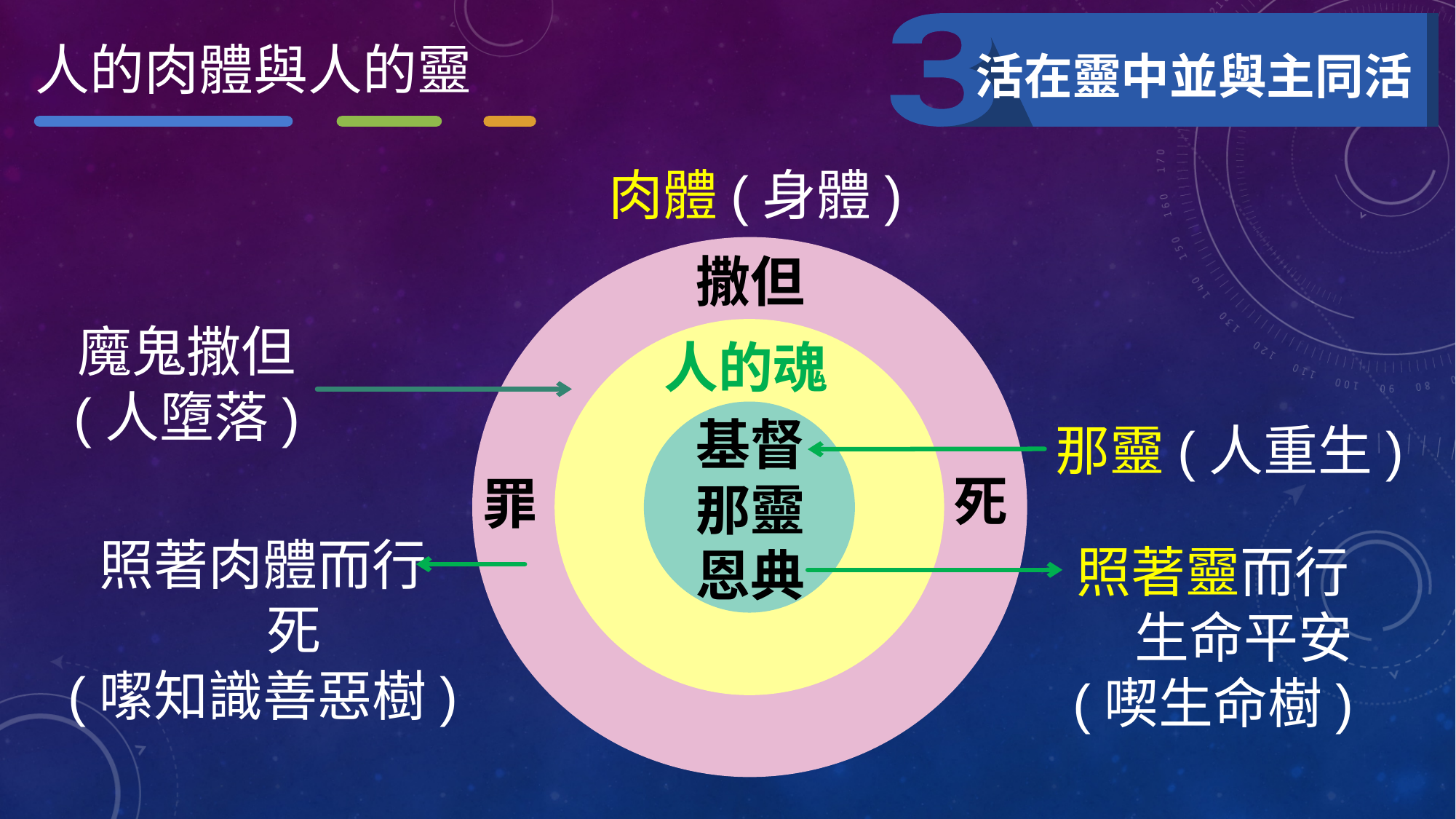

人的肉體與人的靈
活在靈中並與主同活

肉體(身體)

撒但
魔鬼撒但
(人墮落)
人的魂
基督
那靈
恩典
那靈(人重生)
死
罪
照著肉體而行
    死
(噄知識善惡樹)
照著靈而行
    生命平安
(喫生命樹)